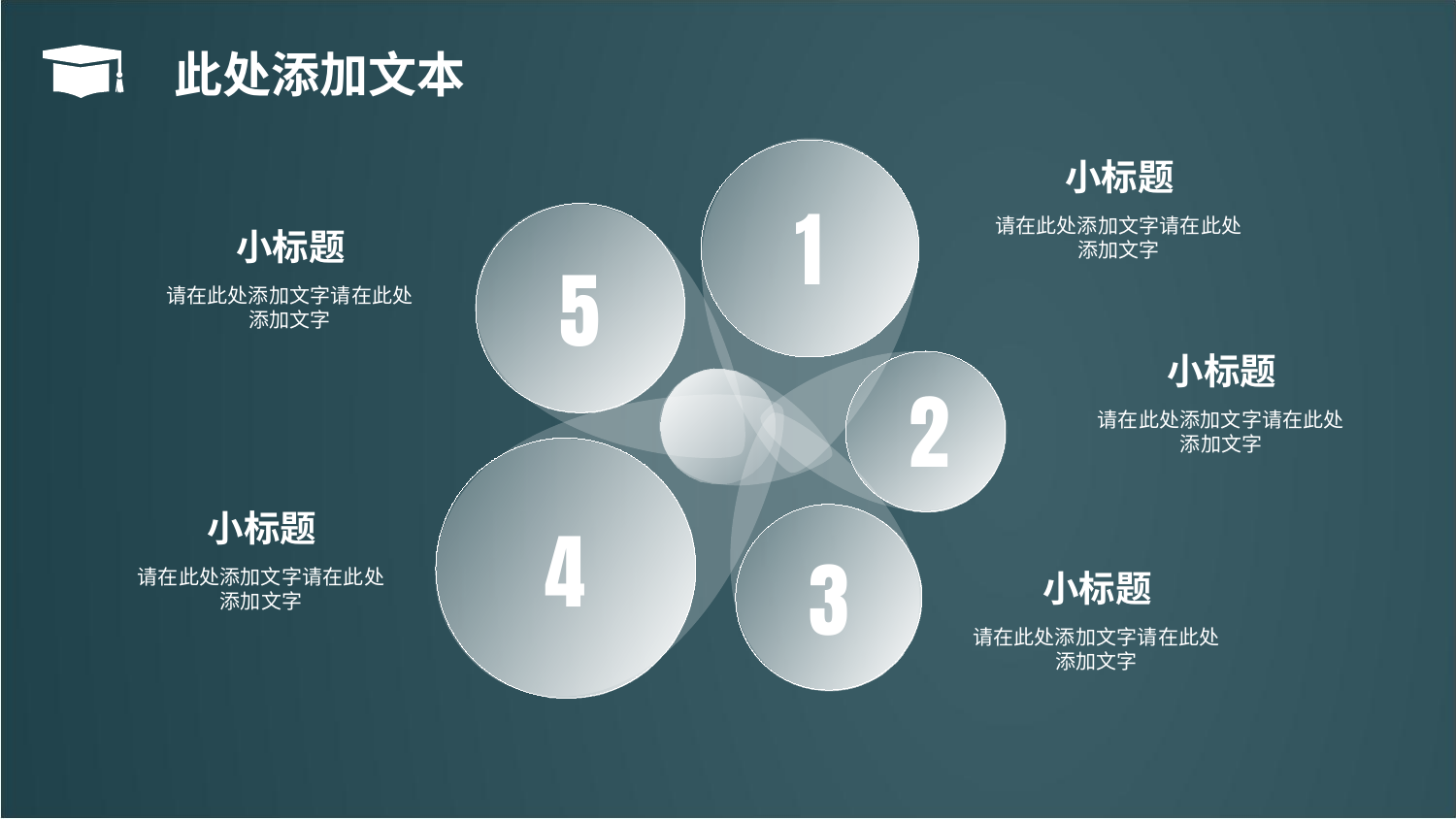

此处添加文本

1
小标题
请在此处添加文字请在此处添加文字
小标题

5
请在此处添加文字请在此处添加文字
小标题

2

4
请在此处添加文字请在此处添加文字

3
小标题
请在此处添加文字请在此处添加文字
小标题
请在此处添加文字请在此处添加文字